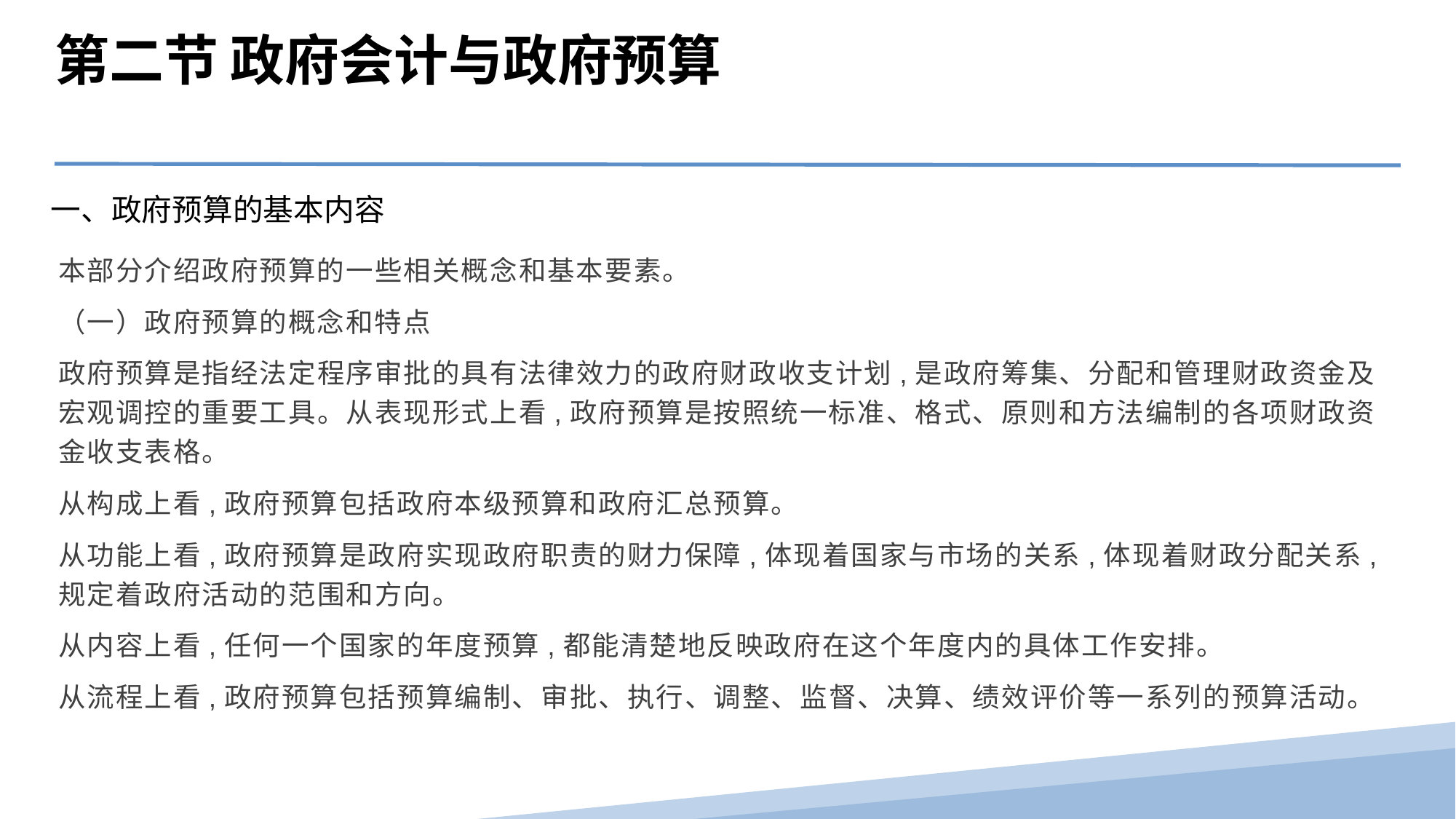

第二节 政府会计与政府预算
一、政府预算的基本内容
本部分介绍政府预算的一些相关概念和基本要素。
（一）政府预算的概念和特点
政府预算是指经法定程序审批的具有法律效力的政府财政收支计划,是政府筹集、分配和管理财政资金及宏观调控的重要工具。从表现形式上看,政府预算是按照统一标准、格式、原则和方法编制的各项财政资金收支表格。
从构成上看,政府预算包括政府本级预算和政府汇总预算。
从功能上看,政府预算是政府实现政府职责的财力保障,体现着国家与市场的关系,体现着财政分配关系,规定着政府活动的范围和方向。
从内容上看,任何一个国家的年度预算,都能清楚地反映政府在这个年度内的具体工作安排。
从流程上看,政府预算包括预算编制、审批、执行、调整、监督、决算、绩效评价等一系列的预算活动。